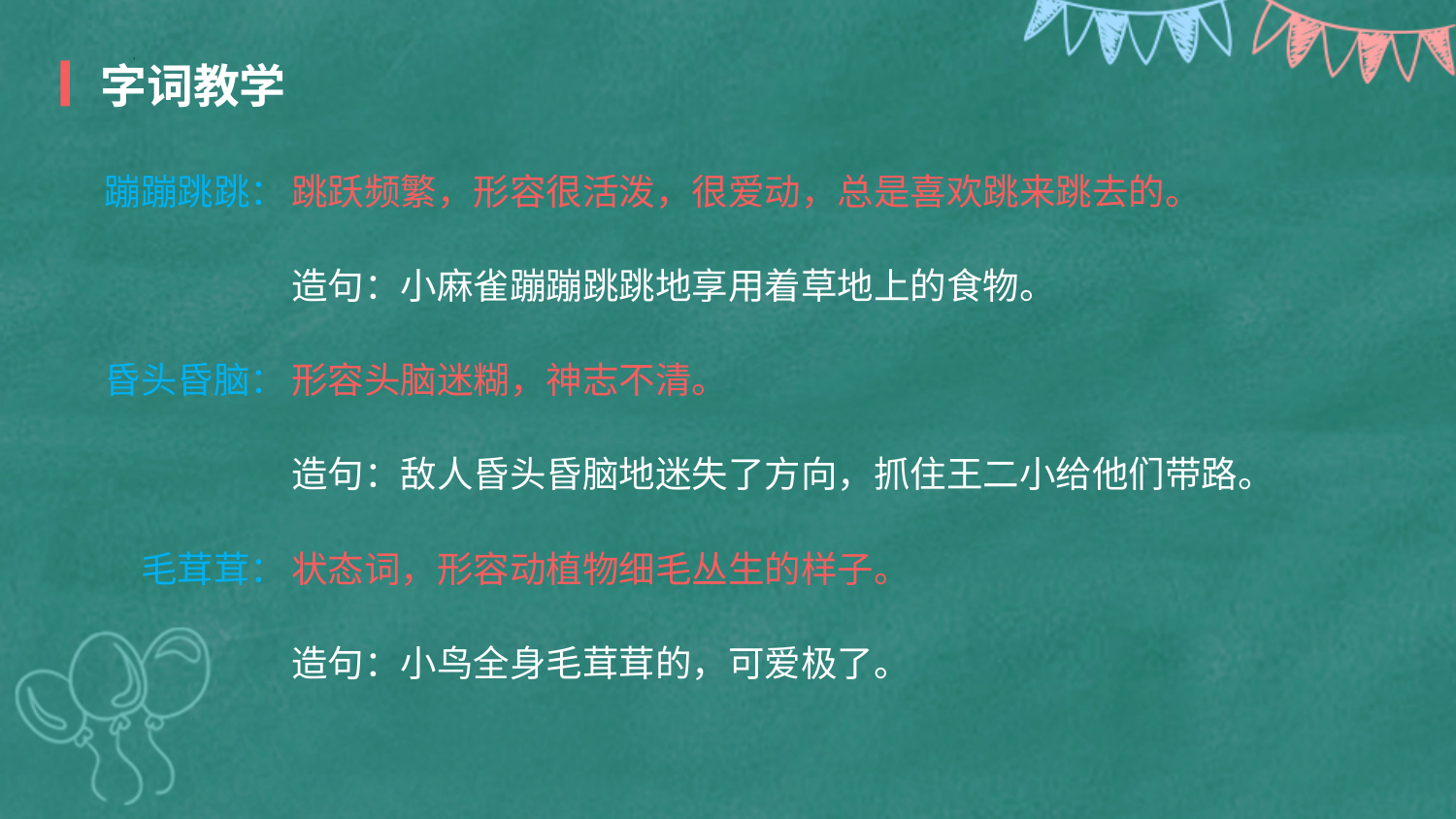

字词教学

蹦蹦跳跳：
跳跃频繁，形容很活泼，很爱动，总是喜欢跳来跳去的。
造句：小麻雀蹦蹦跳跳地享用着草地上的食物。
昏头昏脑：
形容头脑迷糊，神志不清。
造句：敌人昏头昏脑地迷失了方向，抓住王二小给他们带路。
毛茸茸：
状态词，形容动植物细毛丛生的样子。
造句：小鸟全身毛茸茸的，可爱极了。